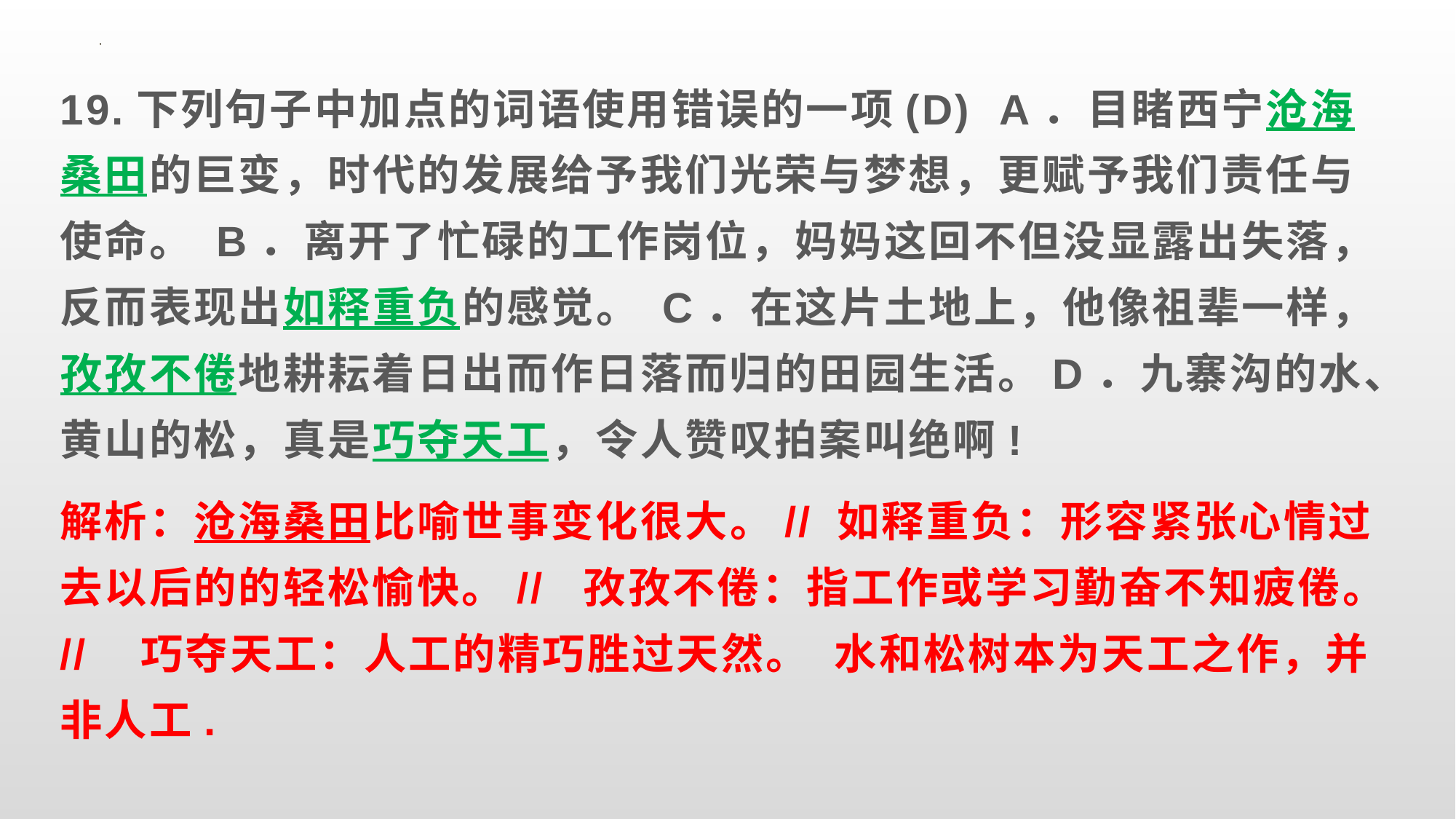

19.下列句子中加点的词语使用错误的一项(D)  A．目睹西宁沧海桑田的巨变，时代的发展给予我们光荣与梦想，更赋予我们责任与使命。 B．离开了忙碌的工作岗位，妈妈这回不但没显露出失落，反而表现出如释重负的感觉。 C．在这片土地上，他像祖辈一样，孜孜不倦地耕耘着日出而作日落而归的田园生活。D．九寨沟的水、黄山的松，真是巧夺天工，令人赞叹拍案叫绝啊!
解析：沧海桑田比喻世事变化很大。// 如释重负：形容紧张心情过去以后的的轻松愉快。//  孜孜不倦：指工作或学习勤奋不知疲倦。//   巧夺天工：人工的精巧胜过天然。  水和松树本为天工之作，并非人工.